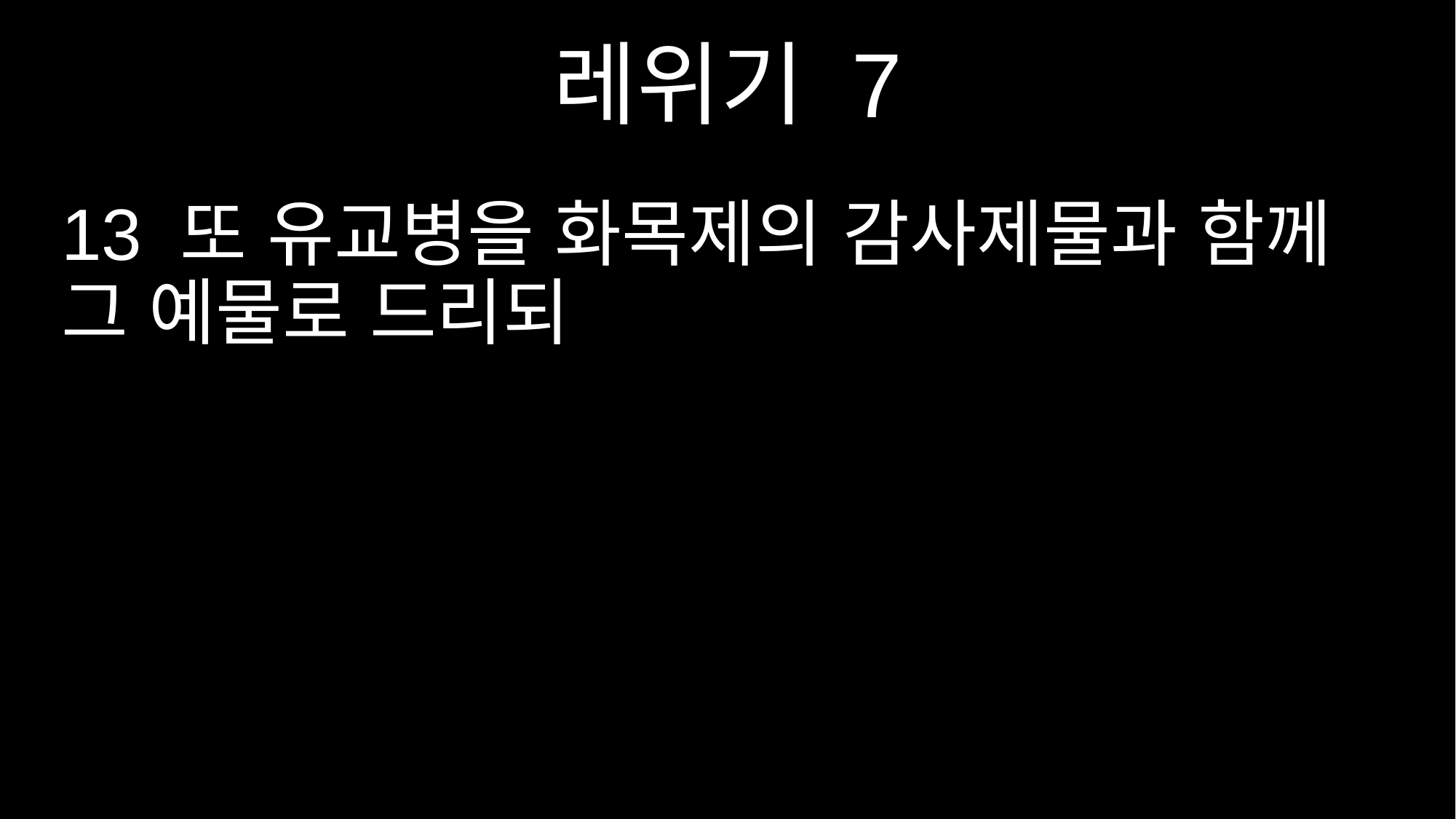

레위기 7
13 또 유교병을 화목제의 감사제물과 함께 그 예물로 드리되